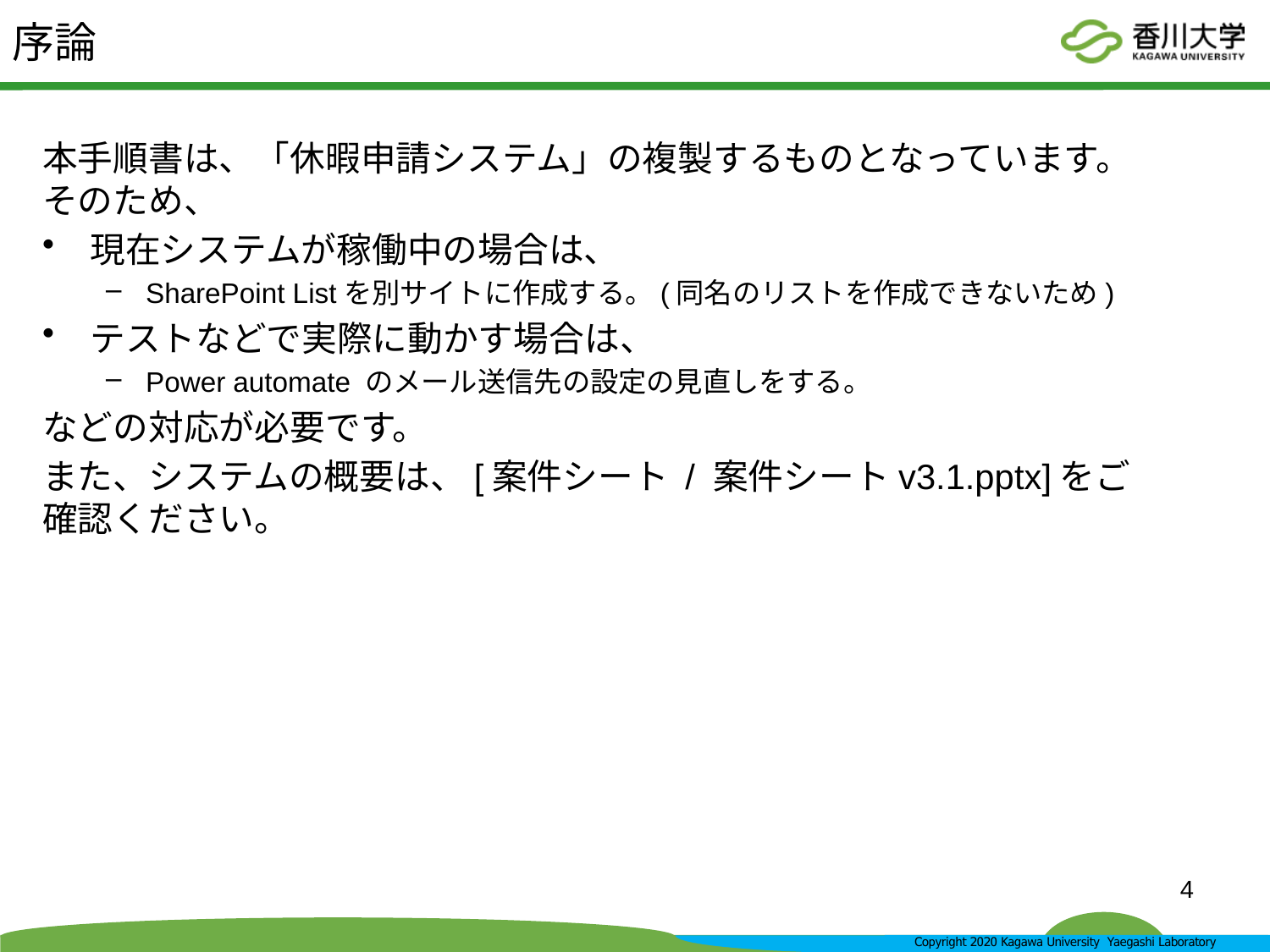

# 序論
本手順書は、「休暇申請システム」の複製するものとなっています。
そのため、
現在システムが稼働中の場合は、
SharePoint Listを別サイトに作成する。(同名のリストを作成できないため)
テストなどで実際に動かす場合は、
Power automate のメール送信先の設定の見直しをする。
などの対応が必要です。
また、システムの概要は、[案件シート / 案件シートv3.1.pptx]をご確認ください。
4